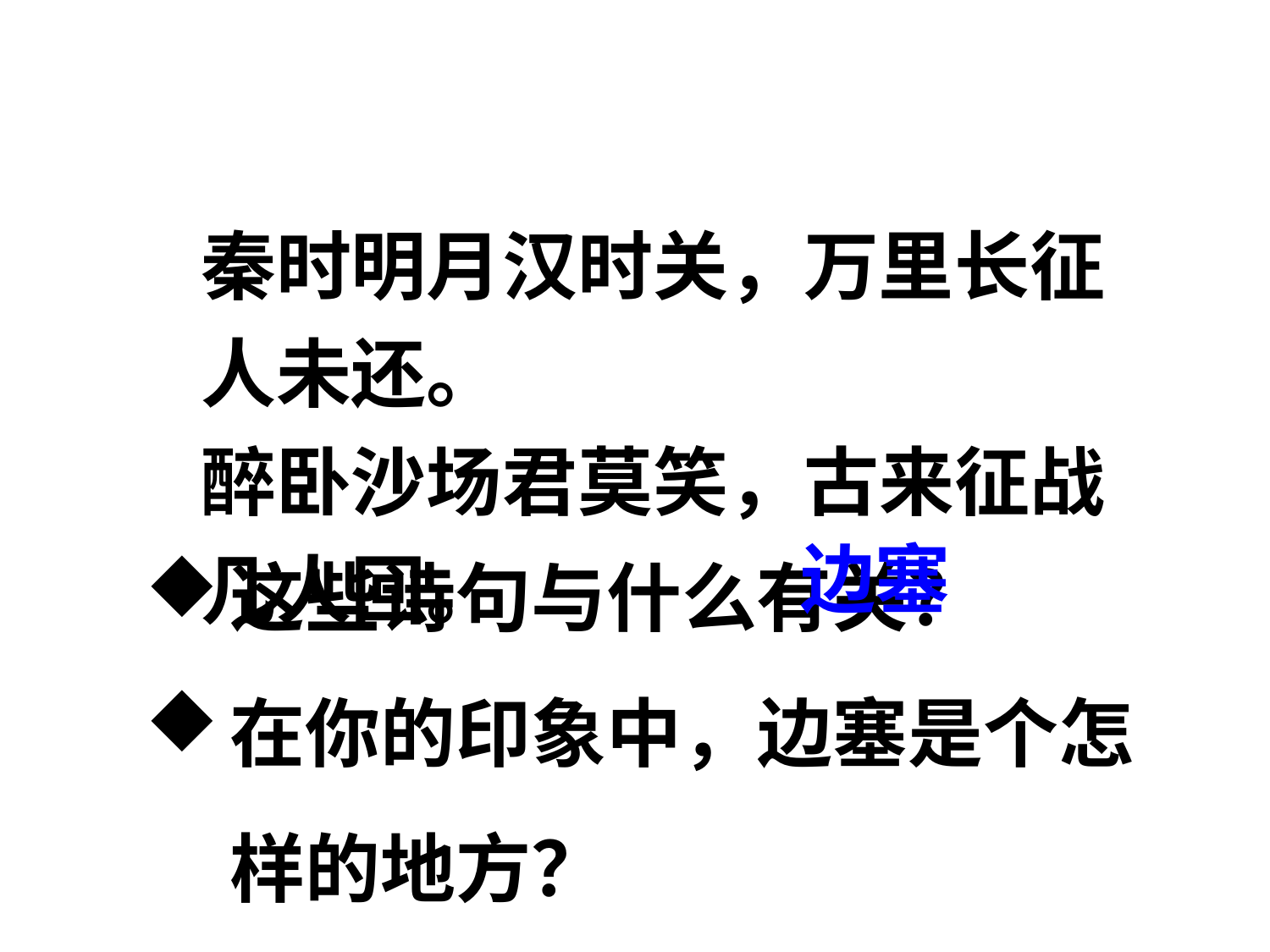

秦时明月汉时关，万里长征人未还。
醉卧沙场君莫笑，古来征战几人回。
这些诗句与什么有关？
在你的印象中，边塞是个怎样的地方？
边塞